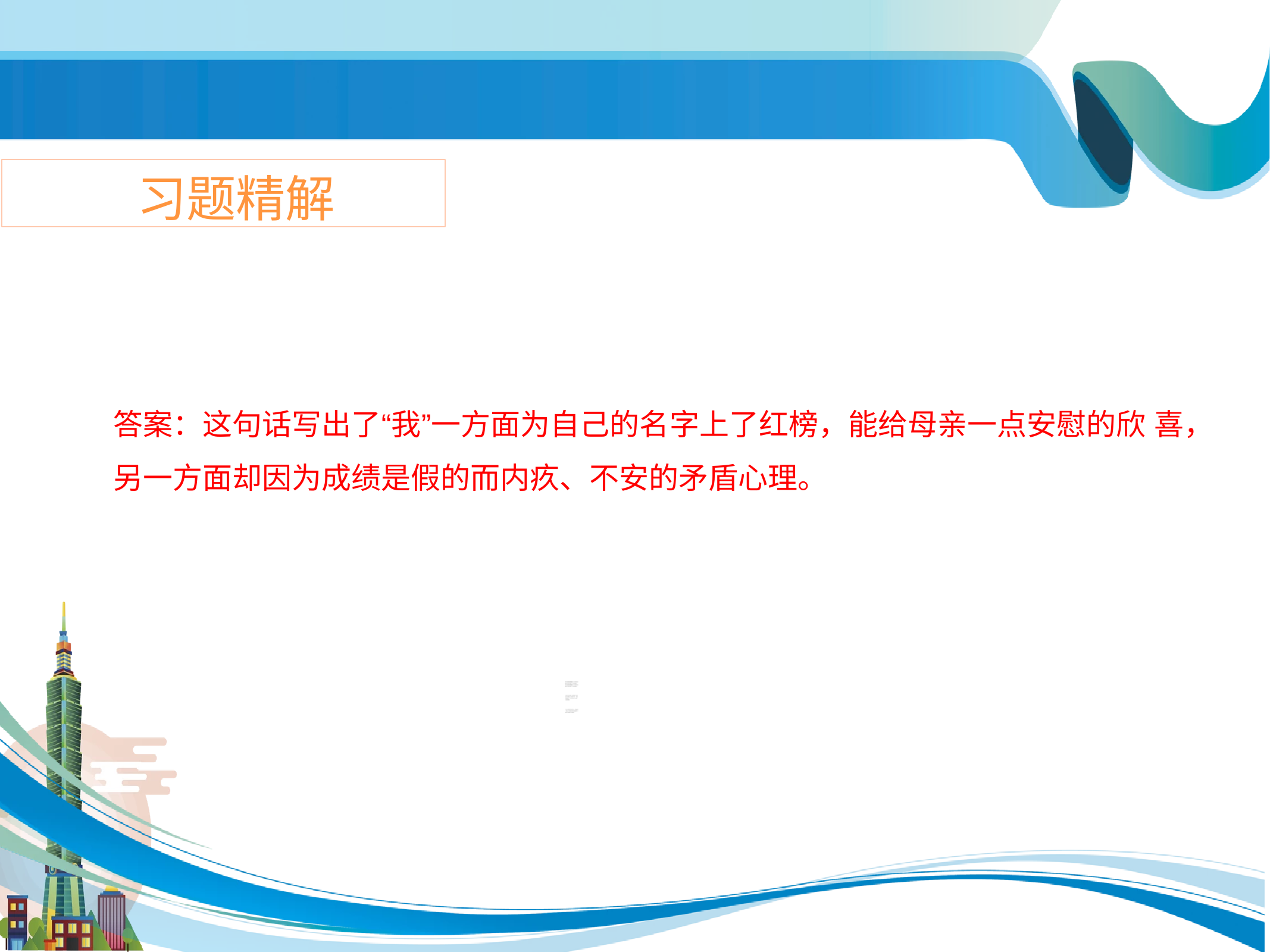

习题精解
答案：这句话写出了“我”一方面为自己的名字上了红榜，能给母亲一点安慰的欣 喜，另一方面却因为成绩是假的而内疚、不安的矛盾心理。